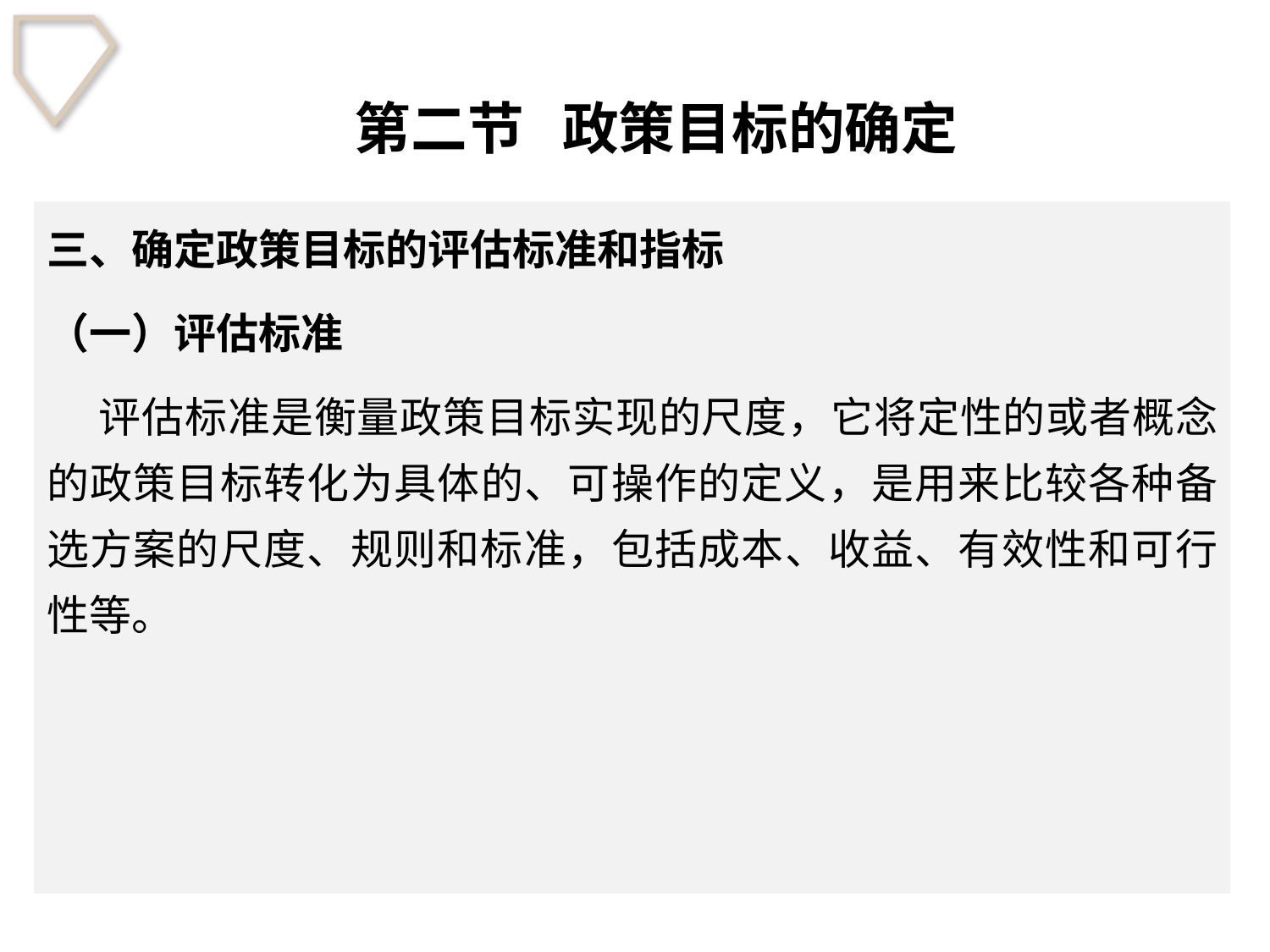

# 第二节   政策目标的确定
三、确定政策目标的评估标准和指标
（一）评估标准
    评估标准是衡量政策目标实现的尺度，它将定性的或者概念的政策目标转化为具体的、可操作的定义，是用来比较各种备选方案的尺度、规则和标准，包括成本、收益、有效性和可行性等。